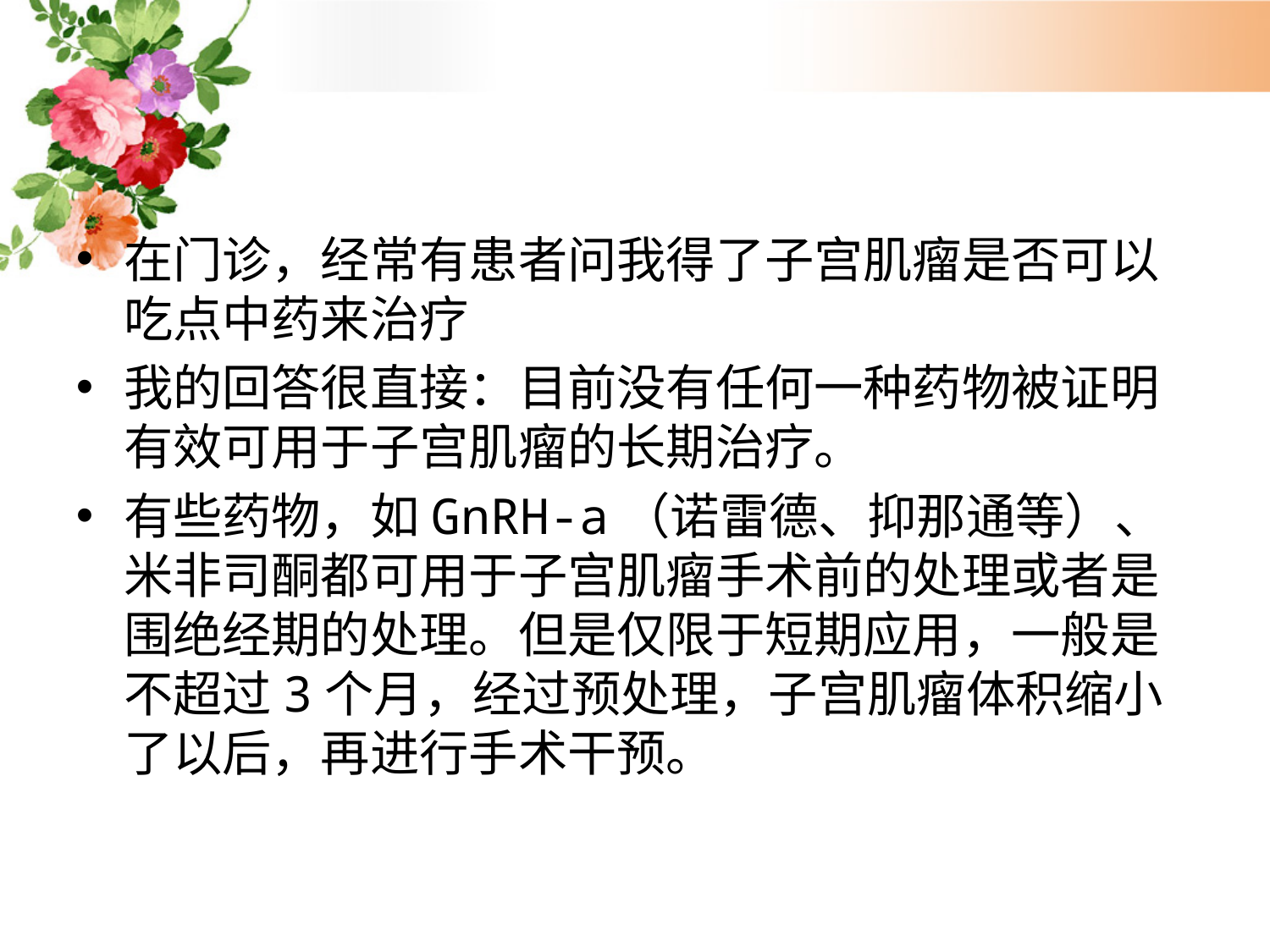

#
在门诊，经常有患者问我得了子宫肌瘤是否可以吃点中药来治疗
我的回答很直接：目前没有任何一种药物被证明有效可用于子宫肌瘤的长期治疗。
有些药物，如GnRH-a（诺雷德、抑那通等）、米非司酮都可用于子宫肌瘤手术前的处理或者是围绝经期的处理。但是仅限于短期应用，一般是不超过3个月，经过预处理，子宫肌瘤体积缩小了以后，再进行手术干预。